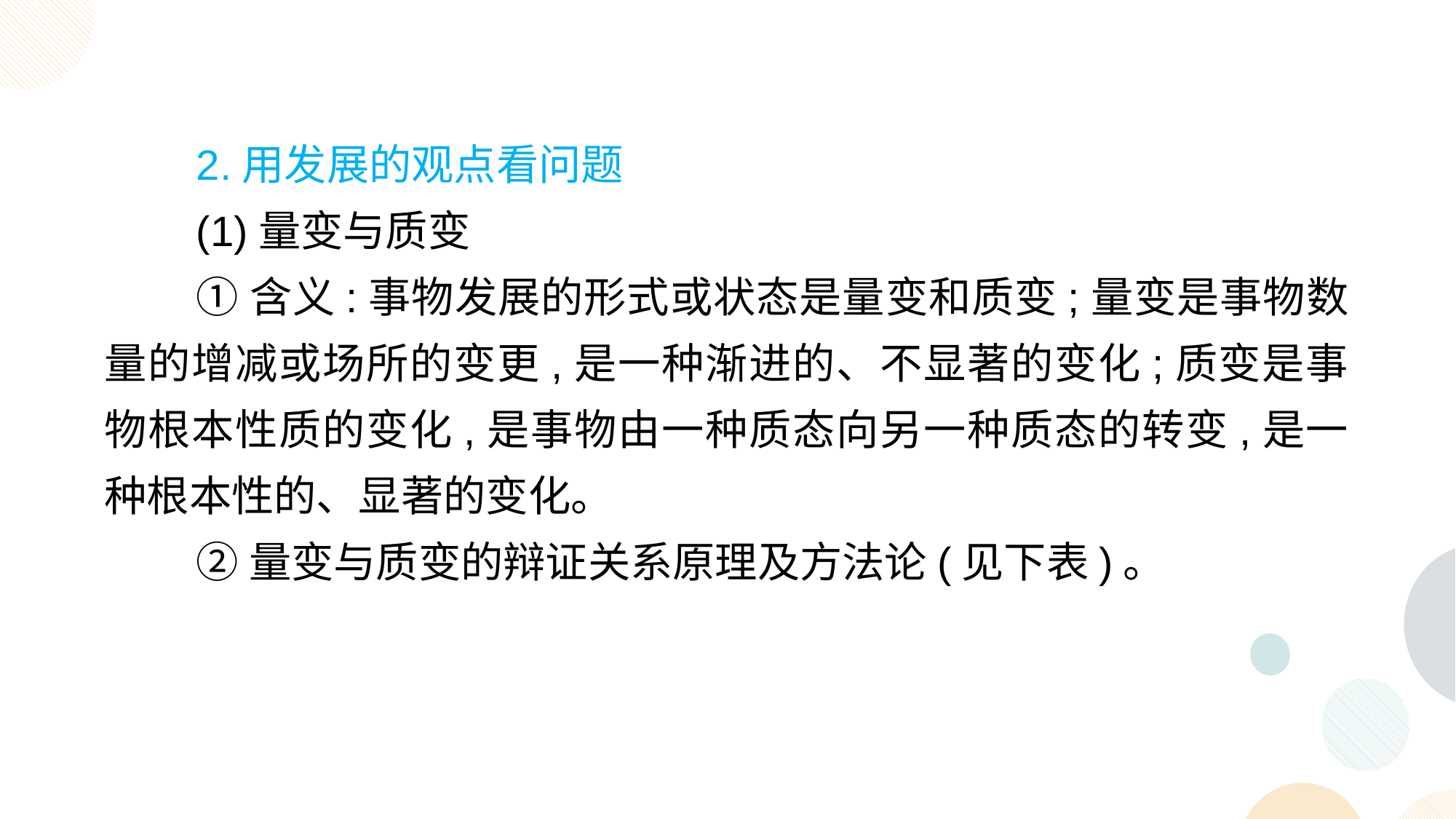

2.用发展的观点看问题
(1)量变与质变
①含义:事物发展的形式或状态是量变和质变;量变是事物数量的增减或场所的变更,是一种渐进的、不显著的变化;质变是事物根本性质的变化,是事物由一种质态向另一种质态的转变,是一种根本性的、显著的变化。
②量变与质变的辩证关系原理及方法论(见下表)。